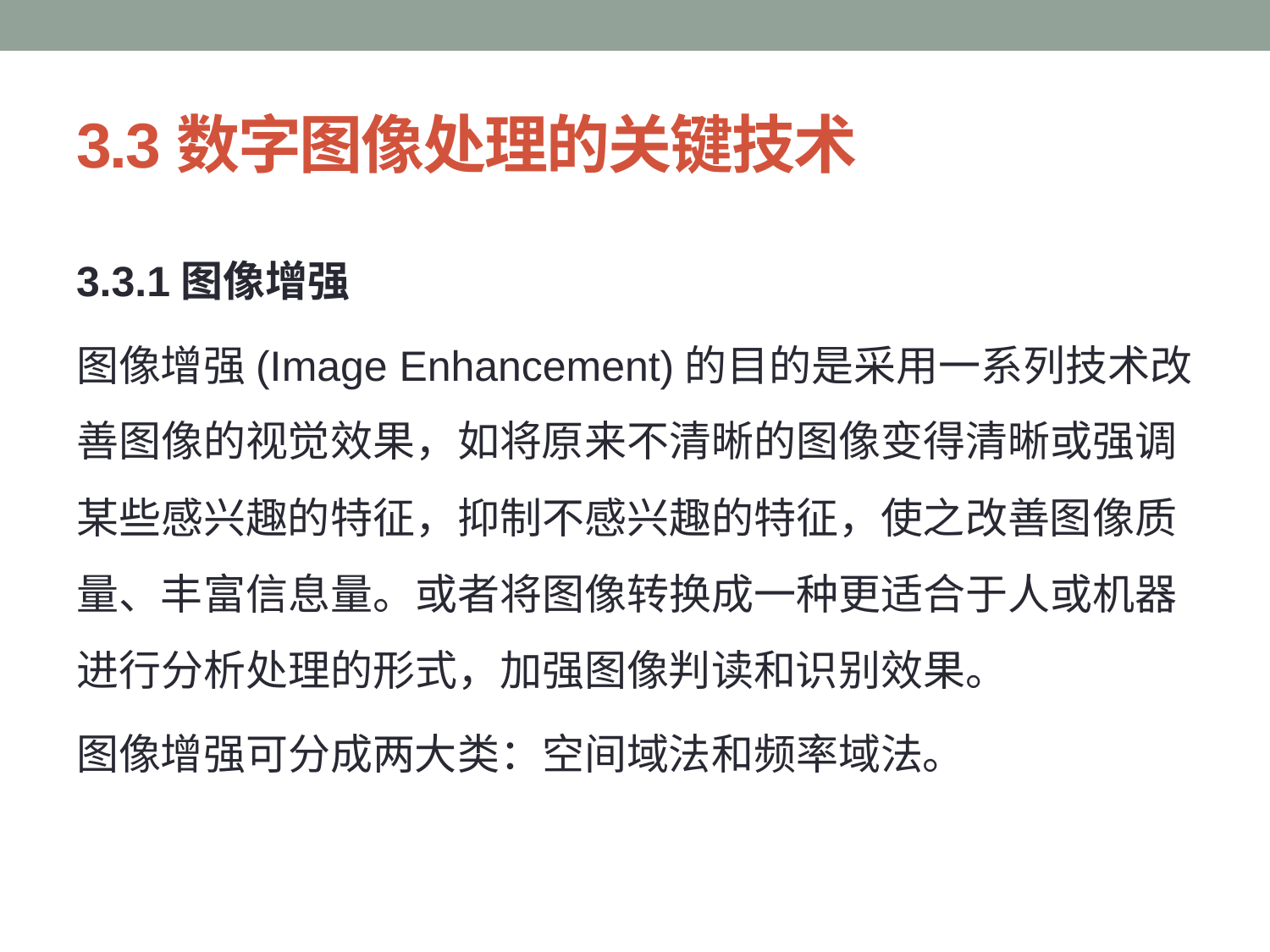

# 3.3数字图像处理的关键技术
3.3.1图像增强
图像增强(Image Enhancement)的目的是采用一系列技术改善图像的视觉效果，如将原来不清晰的图像变得清晰或强调某些感兴趣的特征，抑制不感兴趣的特征，使之改善图像质量、丰富信息量。或者将图像转换成一种更适合于人或机器进行分析处理的形式，加强图像判读和识别效果。
图像增强可分成两大类：空间域法和频率域法。